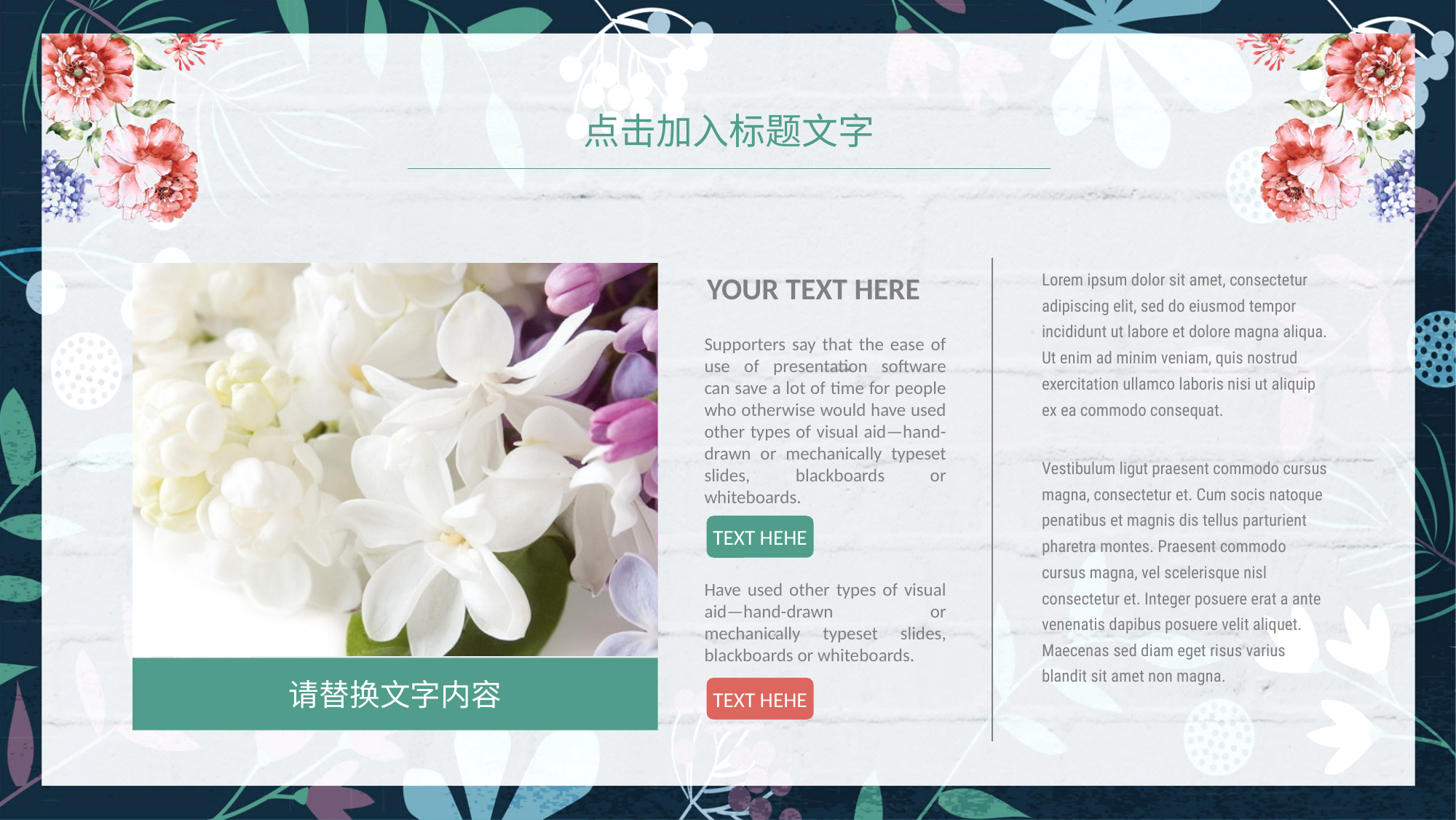

点击加入标题文字
Lorem ipsum dolor sit amet, consectetur adipiscing elit, sed do eiusmod tempor incididunt ut labore et dolore magna aliqua. Ut enim ad minim veniam, quis nostrud exercitation ullamco laboris nisi ut aliquip ex ea commodo consequat.

Vestibulum ligut praesent commodo cursus magna, consectetur et. Cum socis natoque penatibus et magnis dis tellus parturient pharetra montes. Praesent commodo cursus magna, vel scelerisque nisl consectetur et. Integer posuere erat a ante venenatis dapibus posuere velit aliquet. Maecenas sed diam eget risus varius blandit sit amet non magna.

YOUR TEXT HERE
Supporters say that the ease of use of presentation software can save a lot of time for people who otherwise would have used other types of visual aid—hand-drawn or mechanically typeset slides, blackboards or whiteboards.
TEXT HEHE
Have used other types of visual aid—hand-drawn or mechanically typeset slides, blackboards or whiteboards.
请替换文字内容
TEXT HEHE